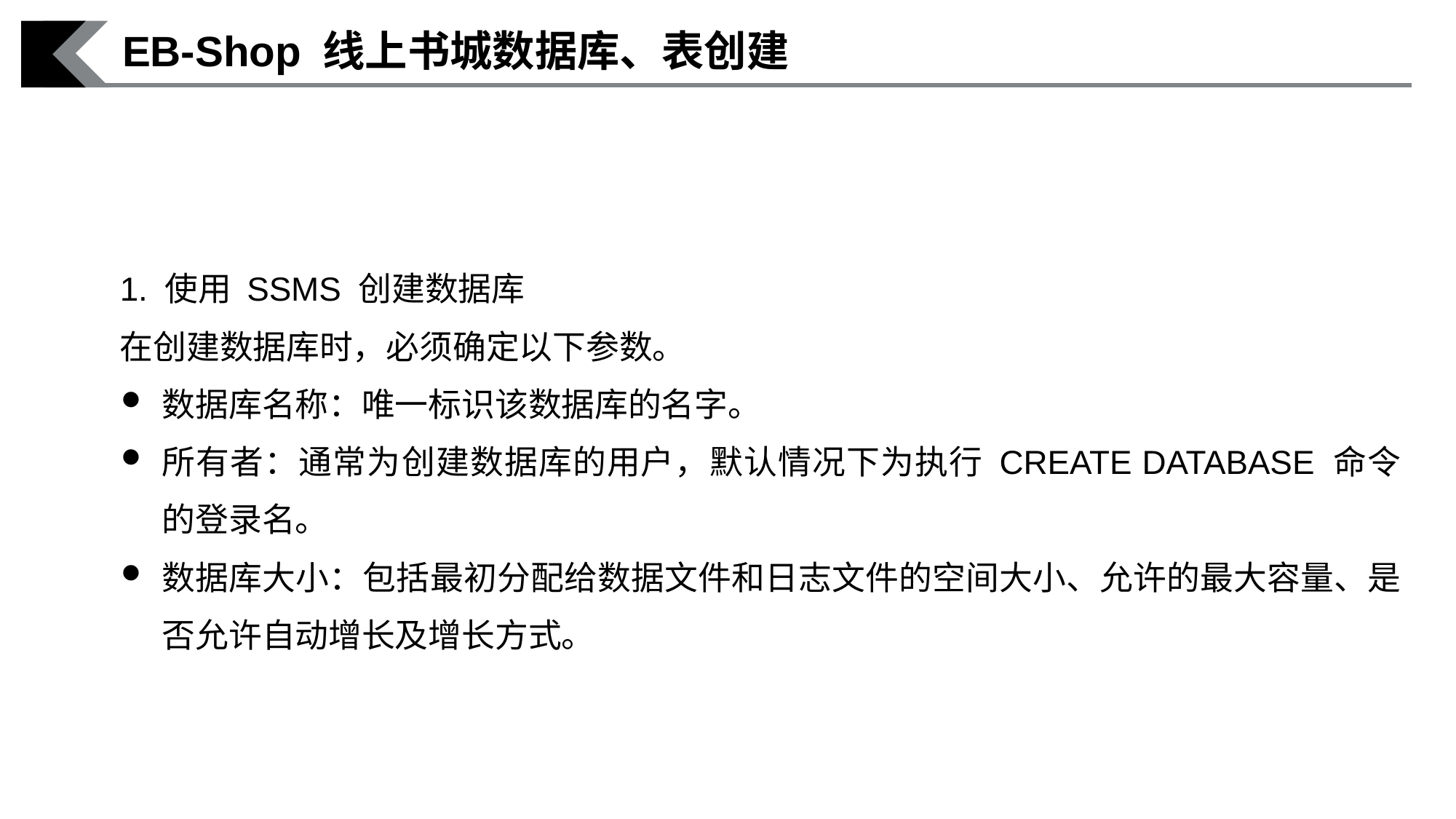

EB-Shop 线上书城数据库、表创建
1. 使用 SSMS 创建数据库
在创建数据库时，必须确定以下参数。
数据库名称：唯一标识该数据库的名字。
所有者：通常为创建数据库的用户，默认情况下为执行 CREATE DATABASE 命令的登录名。
数据库大小：包括最初分配给数据文件和日志文件的空间大小、允许的最大容量、是否允许自动增长及增长方式。